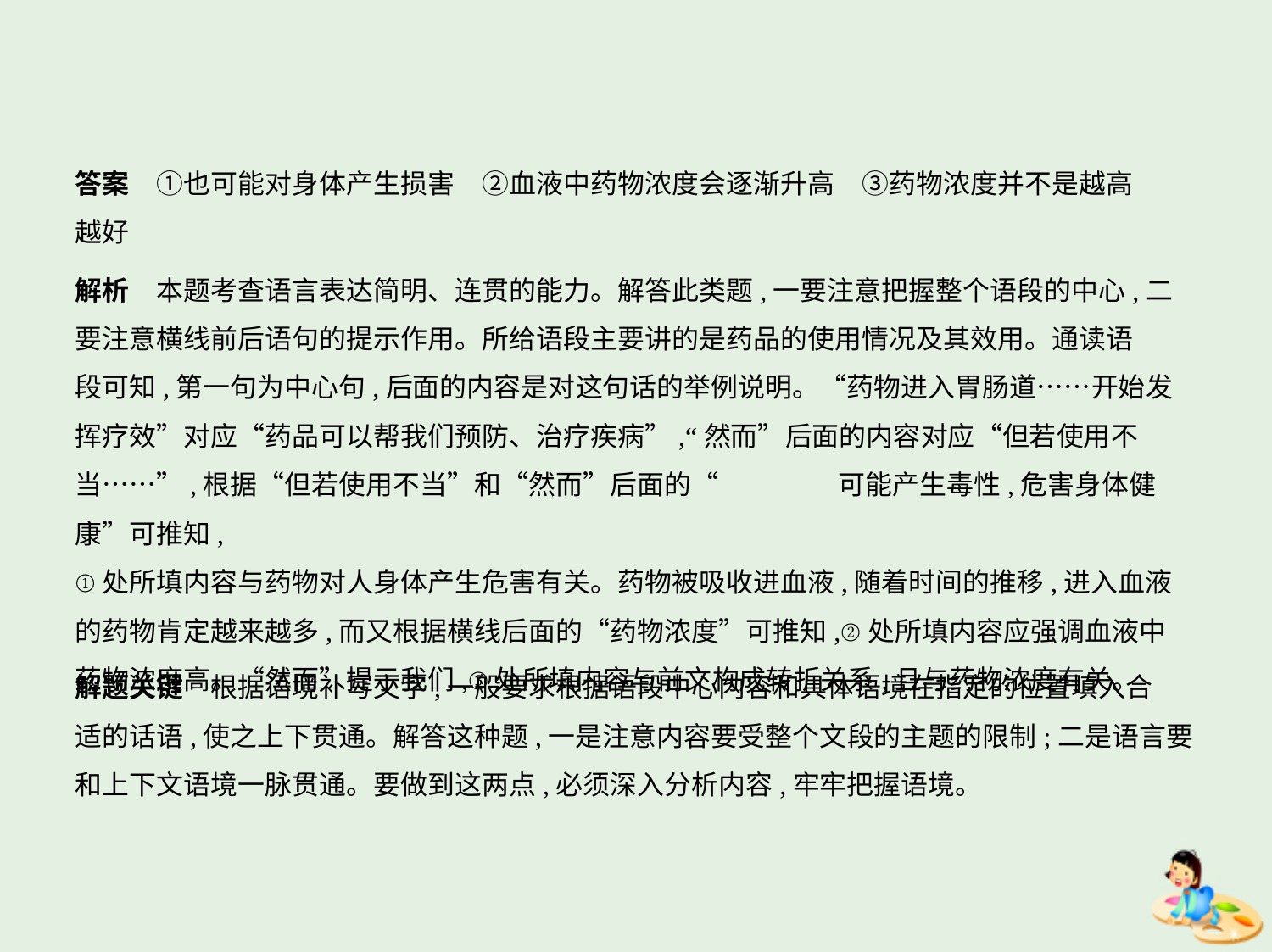

答案　①也可能对身体产生损害　②血液中药物浓度会逐渐升高　③药物浓度并不是越高
越好
解析　本题考查语言表达简明、连贯的能力。解答此类题,一要注意把握整个语段的中心,二
要注意横线前后语句的提示作用。所给语段主要讲的是药品的使用情况及其效用。通读语
段可知,第一句为中心句,后面的内容是对这句话的举例说明。“药物进入胃肠道……开始发
挥疗效”对应“药品可以帮我们预防、治疗疾病”,“然而”后面的内容对应“但若使用不
当……”,根据“但若使用不当”和“然而”后面的“	可能产生毒性,危害身体健康”可推知,
①处所填内容与药物对人身体产生危害有关。药物被吸收进血液,随着时间的推移,进入血液
的药物肯定越来越多,而又根据横线后面的“药物浓度”可推知,②处所填内容应强调血液中
药物浓度高。“然而”提示我们,③处所填内容与前文构成转折关系,且与药物浓度有关。
解题关键　根据语境补写文字,一般要求根据语段中心内容和具体语境在指定的位置填入合
适的话语,使之上下贯通。解答这种题,一是注意内容要受整个文段的主题的限制;二是语言要
和上下文语境一脉贯通。要做到这两点,必须深入分析内容,牢牢把握语境。